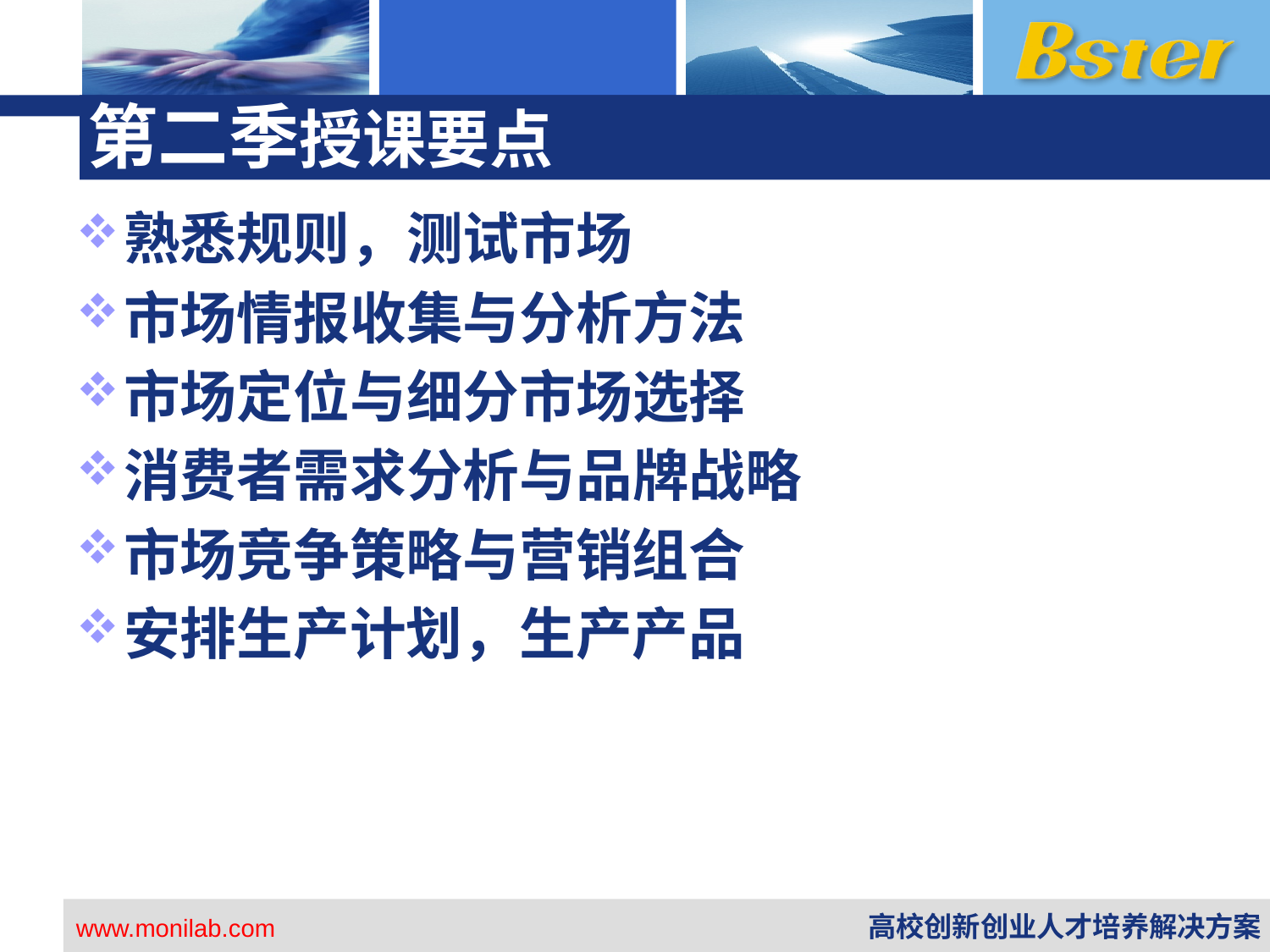

# 第二季授课要点
熟悉规则，测试市场
市场情报收集与分析方法
市场定位与细分市场选择
消费者需求分析与品牌战略
市场竞争策略与营销组合
安排生产计划，生产产品